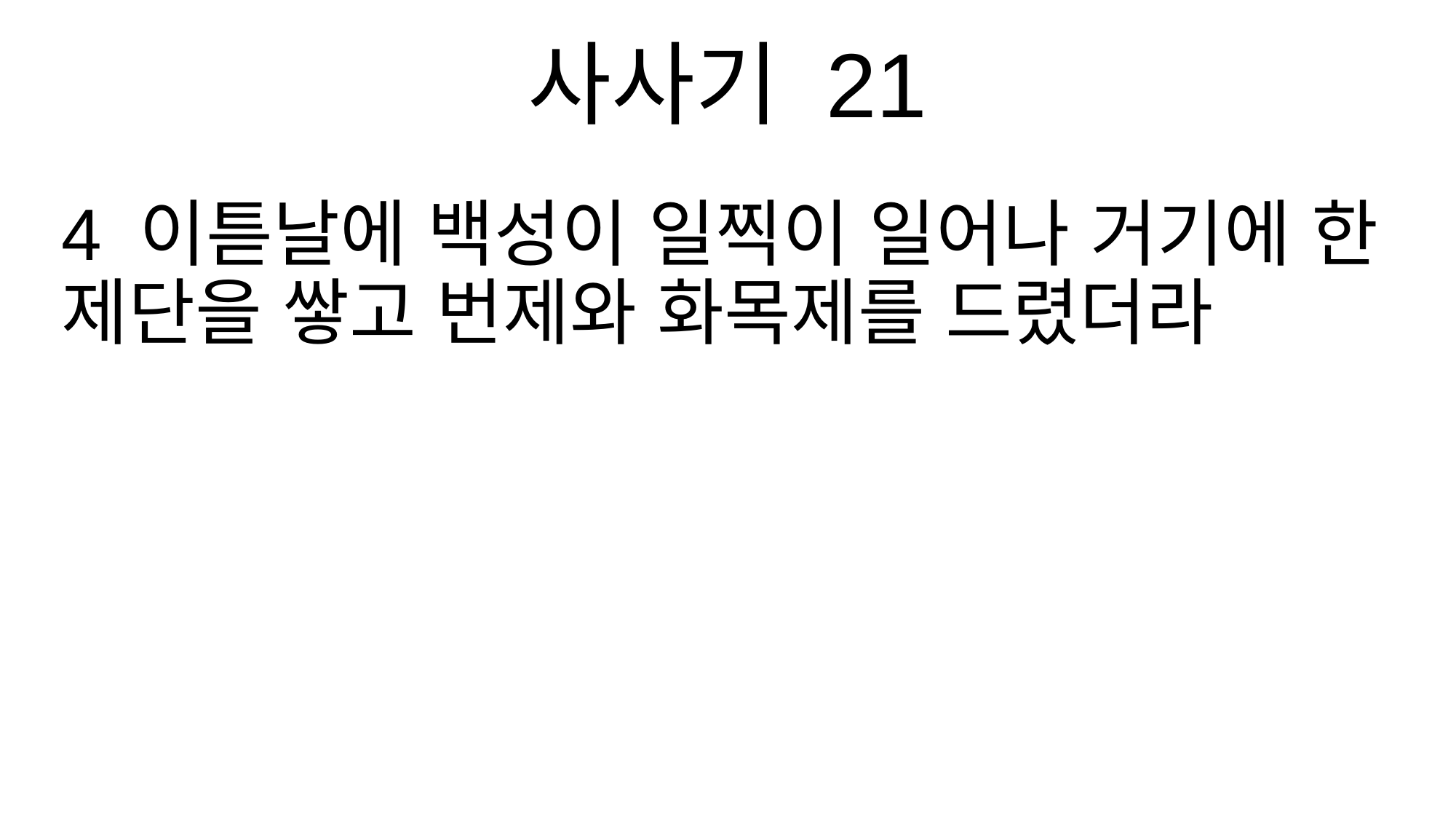

사사기 21
4 이튿날에 백성이 일찍이 일어나 거기에 한 제단을 쌓고 번제와 화목제를 드렸더라